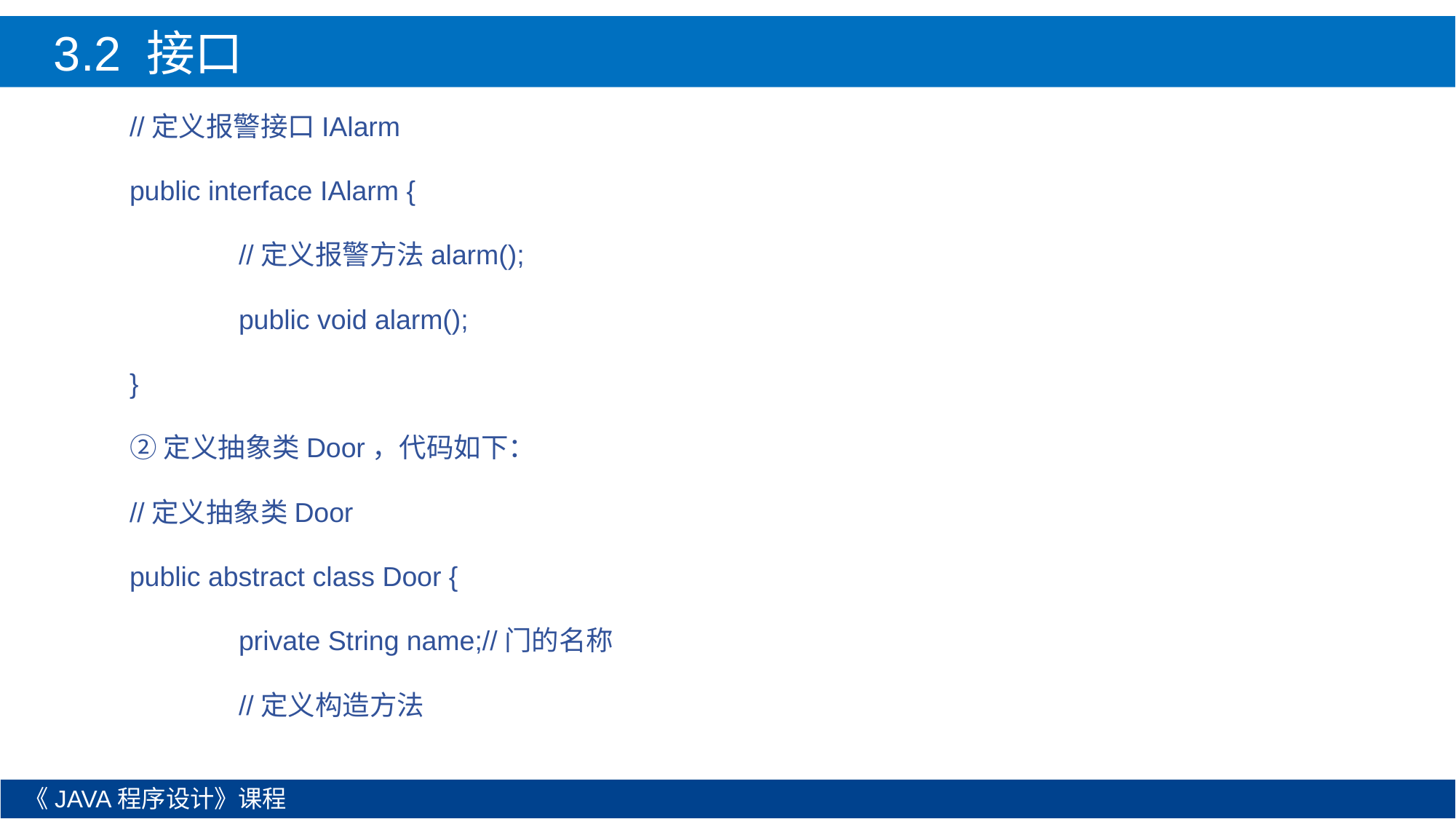

3.2 接口
//定义报警接口IAlarm
public interface IAlarm {
	//定义报警方法alarm();
	public void alarm();
}
②定义抽象类Door，代码如下：
//定义抽象类Door
public abstract class Door {
	private String name;//门的名称
	//定义构造方法
《JAVA程序设计》课程